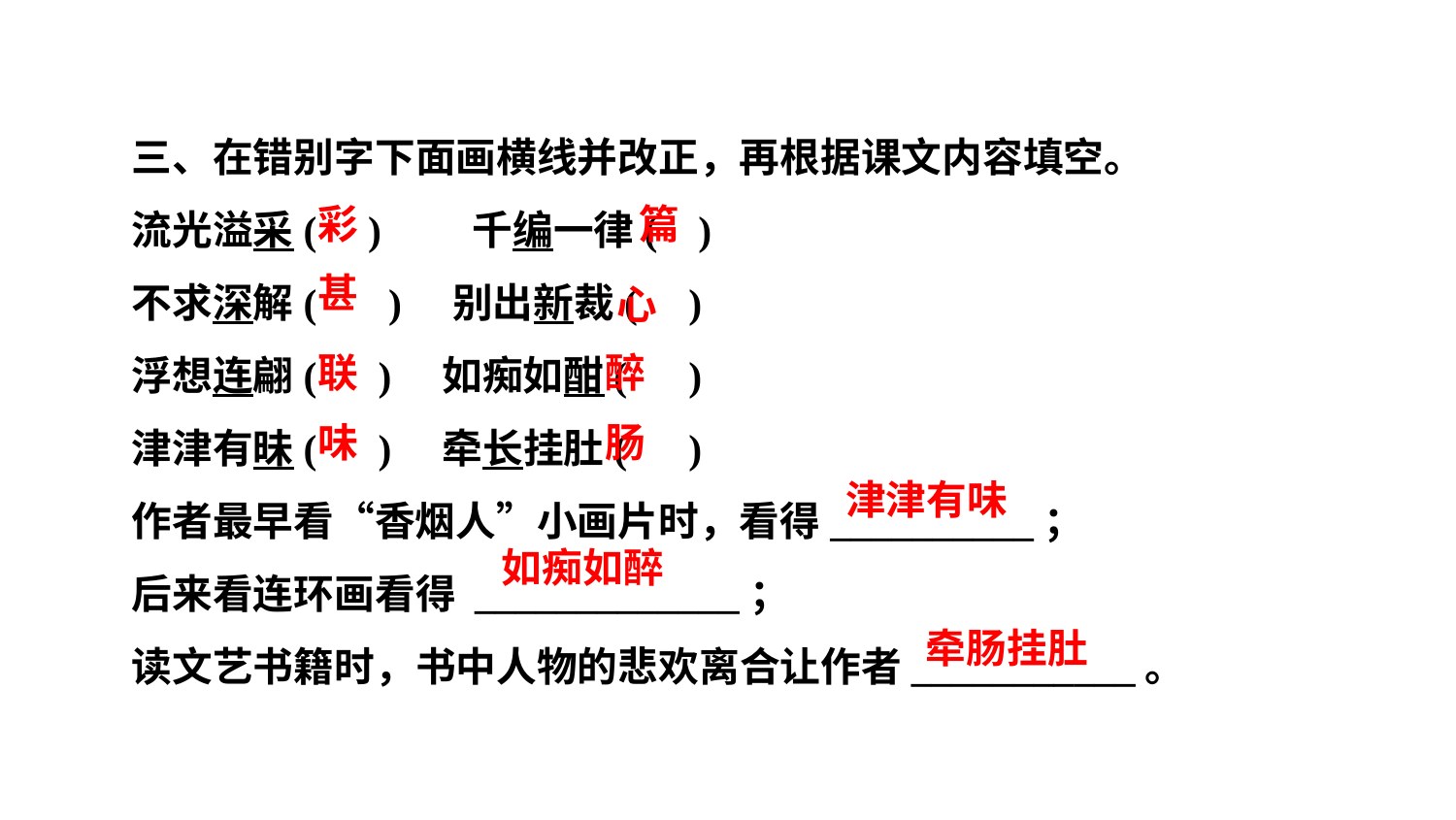

三、在错别字下面画横线并改正，再根据课文内容填空。
流光溢采(     )　　千编一律(    )
不求深解(       )    别出新裁(     )
浮想连翩(      )    如痴如酣(      )
津津有昧(      )    牵长挂肚(      )
作者最早看“香烟人”小画片时，看得__________；
后来看连环画看得 _____________；
读文艺书籍时，书中人物的悲欢离合让作者___________。
彩
篇
甚
心
联
醉
味
肠
津津有味
如痴如醉
牵肠挂肚